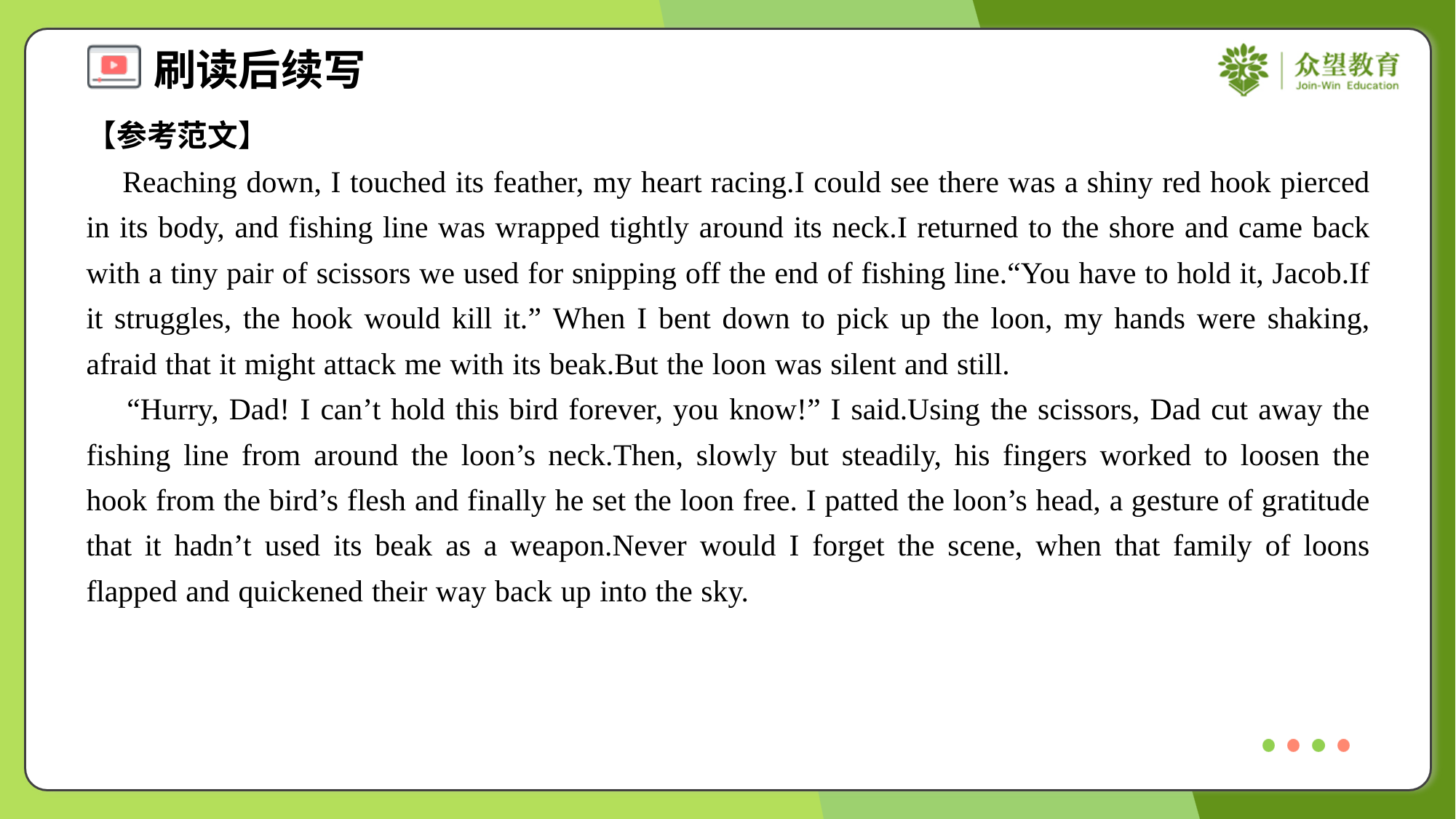

【参考范文】
    Reaching down, I touched its feather, my heart racing.I could see there was a shiny red hook pierced in its body, and fishing line was wrapped tightly around its neck.I returned to the shore and came back with a tiny pair of scissors we used for snipping off the end of fishing line.“You have to hold it, Jacob.If it struggles, the hook would kill it.” When I bent down to pick up the loon, my hands were shaking, afraid that it might attack me with its beak.But the loon was silent and still.
    “Hurry, Dad! I can’t hold this bird forever, you know!” I said.Using the scissors, Dad cut away the fishing line from around the loon’s neck.Then, slowly but steadily, his fingers worked to loosen the hook from the bird’s flesh and finally he set the loon free. I patted the loon’s head, a gesture of gratitude that it hadn’t used its beak as a weapon.Never would I forget the scene, when that family of loons flapped and quickened their way back up into the sky.